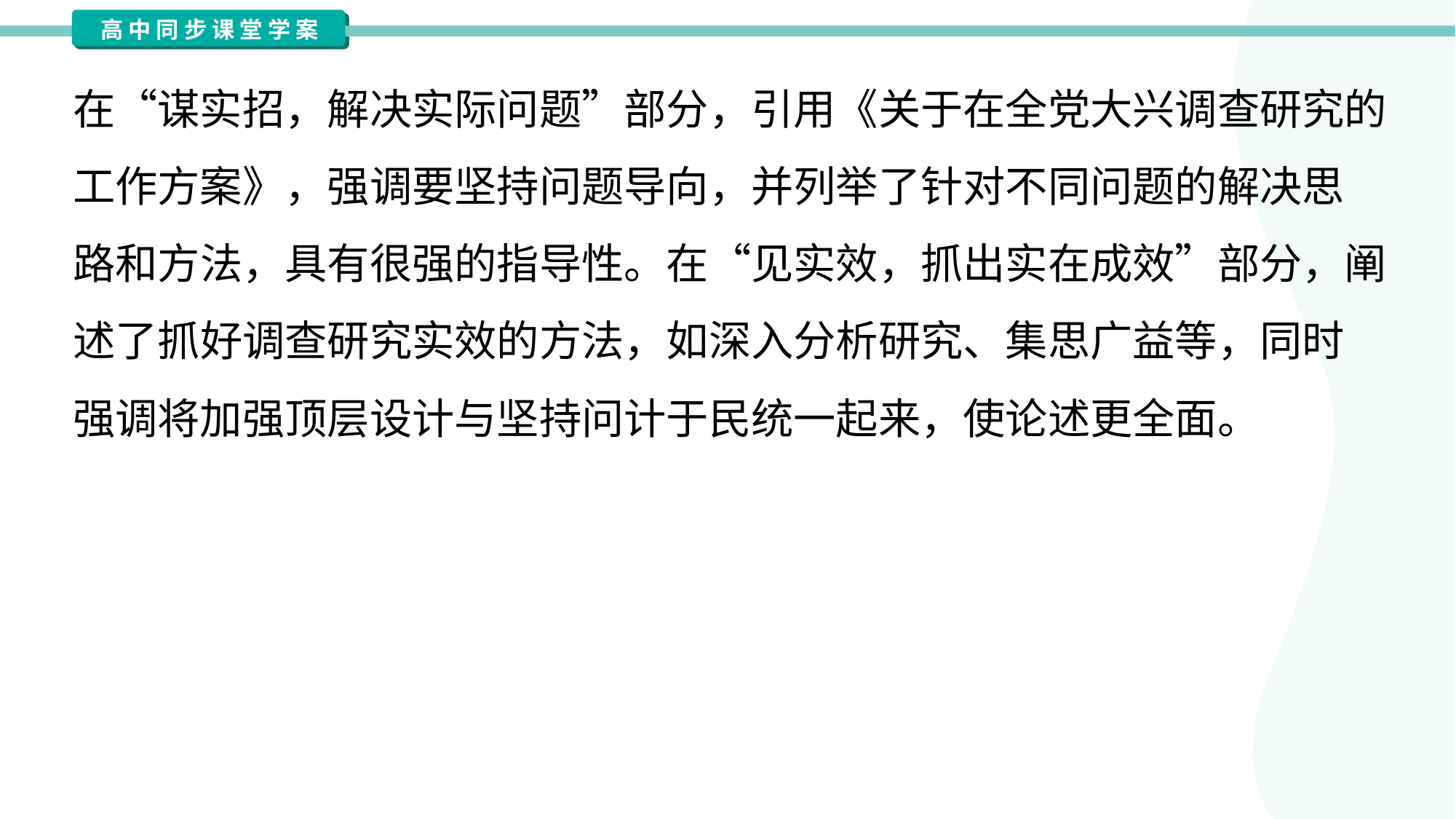

在“谋实招，解决实际问题”部分，引用《关于在全党大兴调查研究的
工作方案》，强调要坚持问题导向，并列举了针对不同问题的解决思
路和方法，具有很强的指导性。在“见实效，抓出实在成效”部分，阐
述了抓好调查研究实效的方法，如深入分析研究、集思广益等，同时
强调将加强顶层设计与坚持问计于民统一起来，使论述更全面。